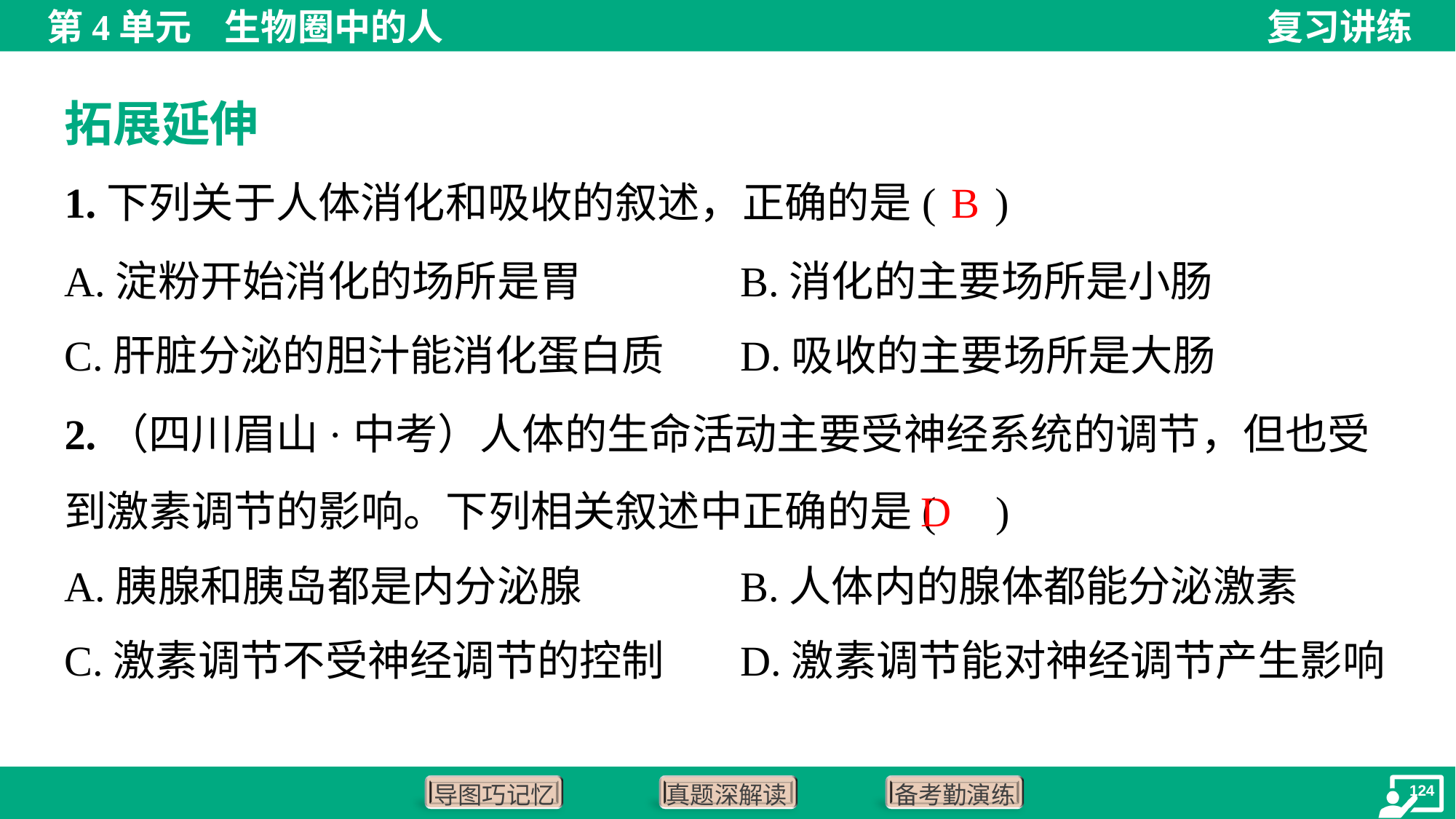

拓展延伸
B
1.下列关于人体消化和吸收的叙述，正确的是(     )
A.淀粉开始消化的场所是胃	B.消化的主要场所是小肠
C.肝脏分泌的胆汁能消化蛋白质	D.吸收的主要场所是大肠
2.（四川眉山·中考）人体的生命活动主要受神经系统的调节，但也受到激素调节的影响。下列相关叙述中正确的是(     )
D
A.胰腺和胰岛都是内分泌腺	B.人体内的腺体都能分泌激素
C.激素调节不受神经调节的控制	D.激素调节能对神经调节产生影响